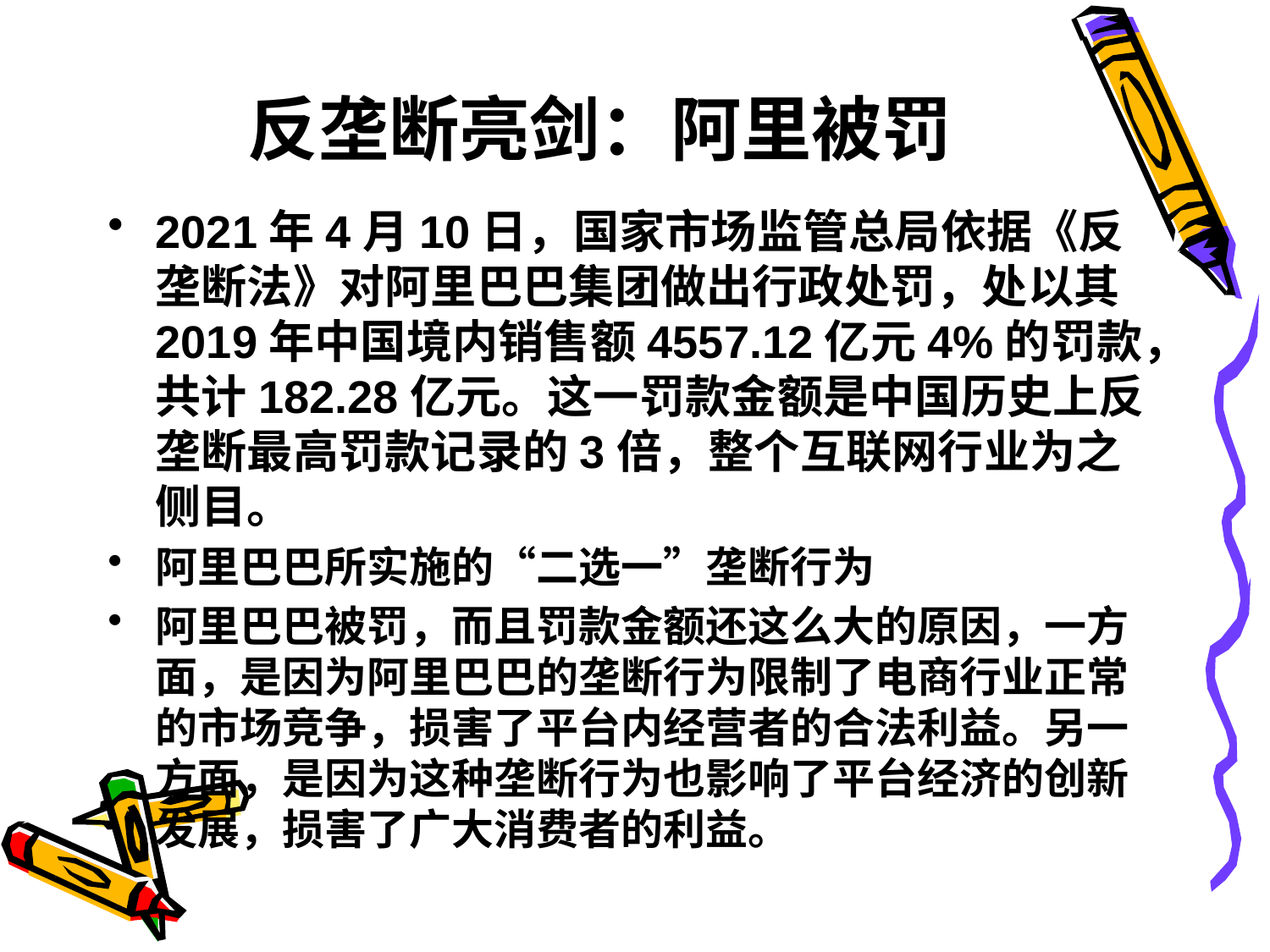

# 反垄断亮剑：阿里被罚
2021年4月10日，国家市场监管总局依据《反垄断法》对阿里巴巴集团做出行政处罚，处以其2019年中国境内销售额4557.12亿元4%的罚款，共计182.28亿元。这一罚款金额是中国历史上反垄断最高罚款记录的3倍，整个互联网行业为之侧目。
阿里巴巴所实施的“二选一”垄断行为
阿里巴巴被罚，而且罚款金额还这么大的原因，一方面，是因为阿里巴巴的垄断行为限制了电商行业正常的市场竞争，损害了平台内经营者的合法利益。另一方面，是因为这种垄断行为也影响了平台经济的创新发展，损害了广大消费者的利益。